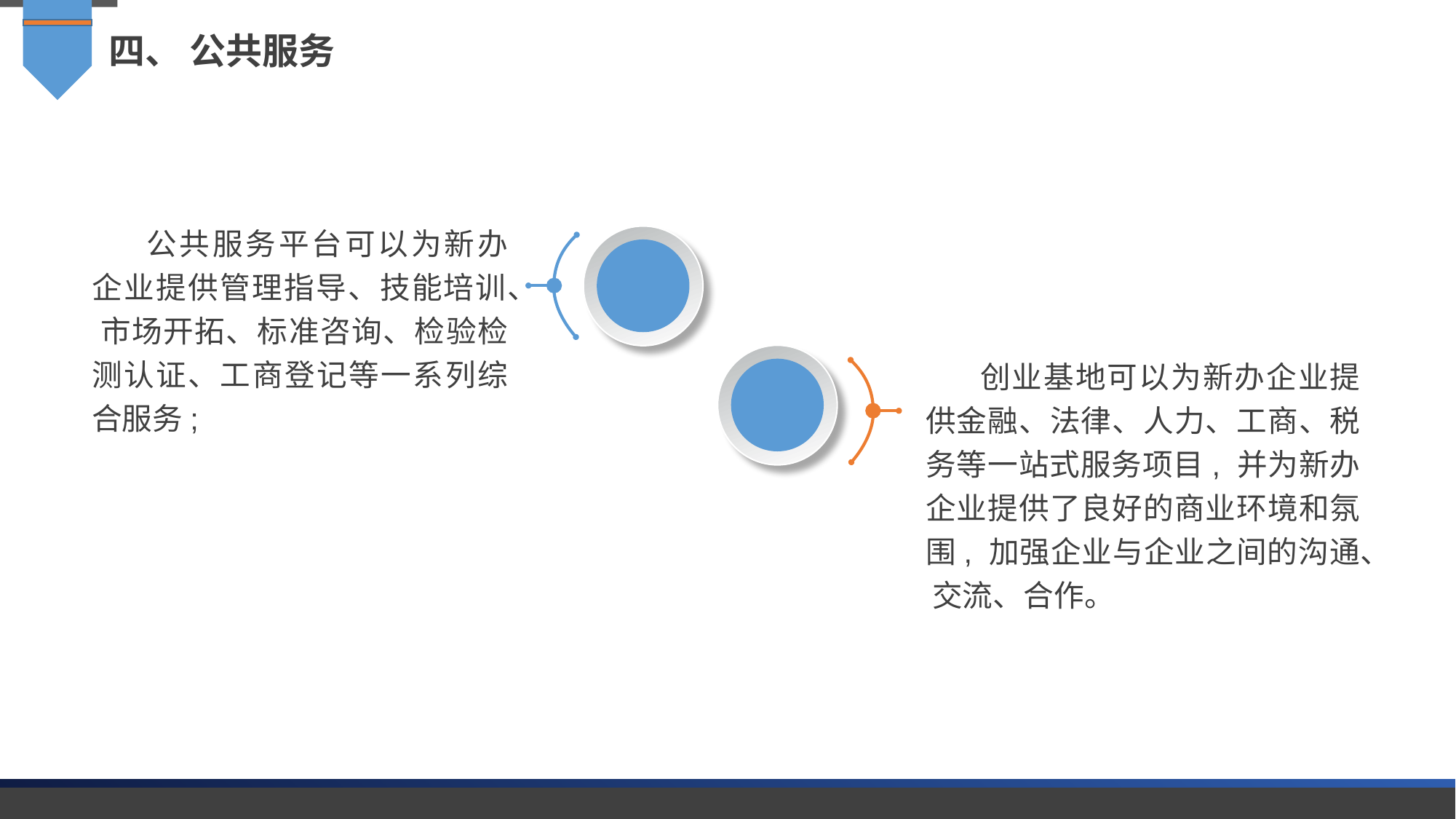

四、 公共服务
公共服务平台可以为新办企业提供管理指导、技能培训、 市场开拓、标准咨询、检验检测认证、工商登记等一系列综合服务;

创业基地可以为新办企业提供金融、法律、人力、工商、税务等一站式服务项目, 并为新办企业提供了良好的商业环境和氛围, 加强企业与企业之间的沟通、 交流、合作。